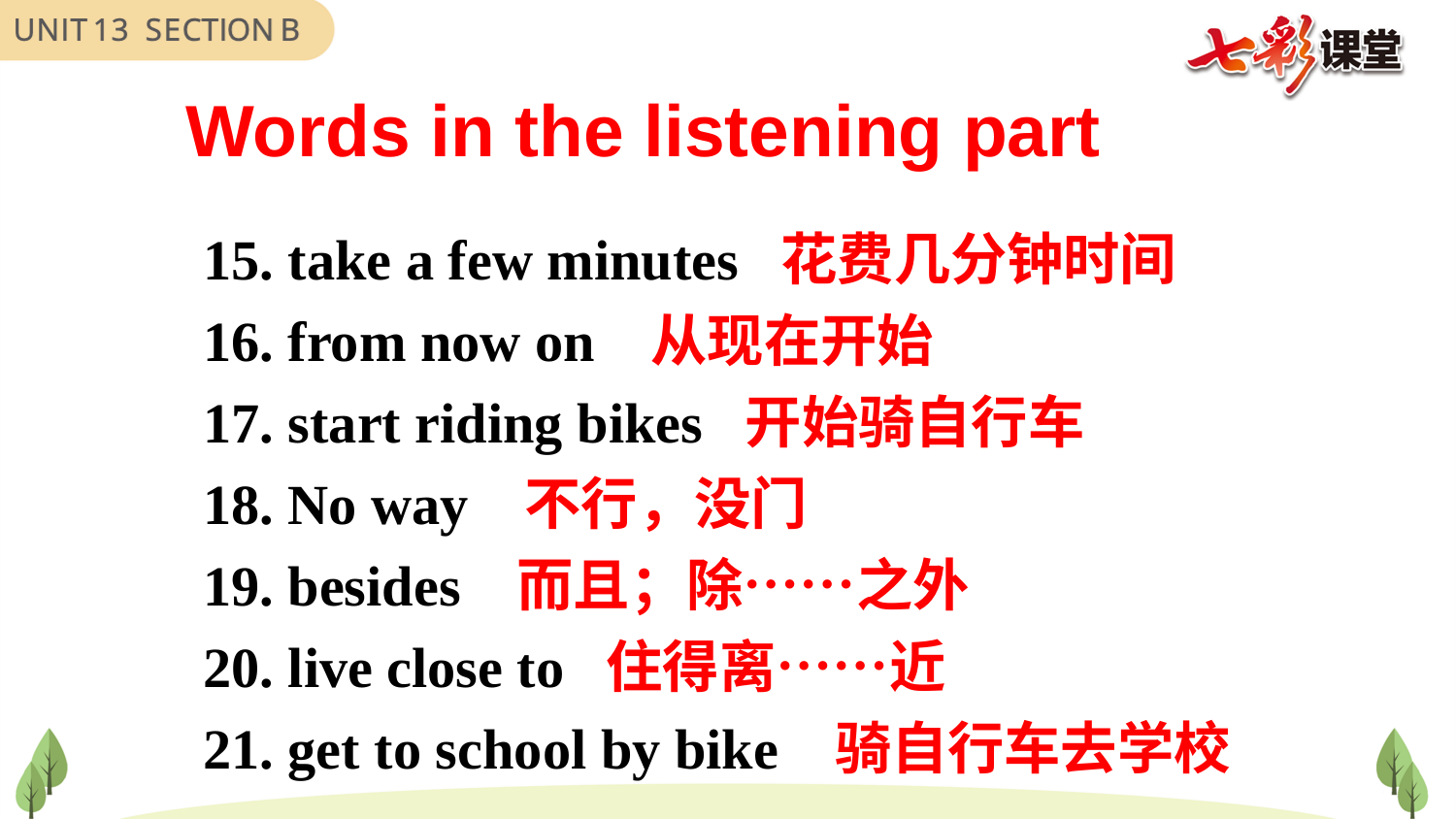

Words in the listening part
15. take a few minutes  花费几分钟时间
16. from now on   从现在开始
17. start riding bikes  开始骑自行车
18. No way   不行，没门
19. besides   而且；除……之外
20. live close to  住得离……近
21. get to school by bike   骑自行车去学校